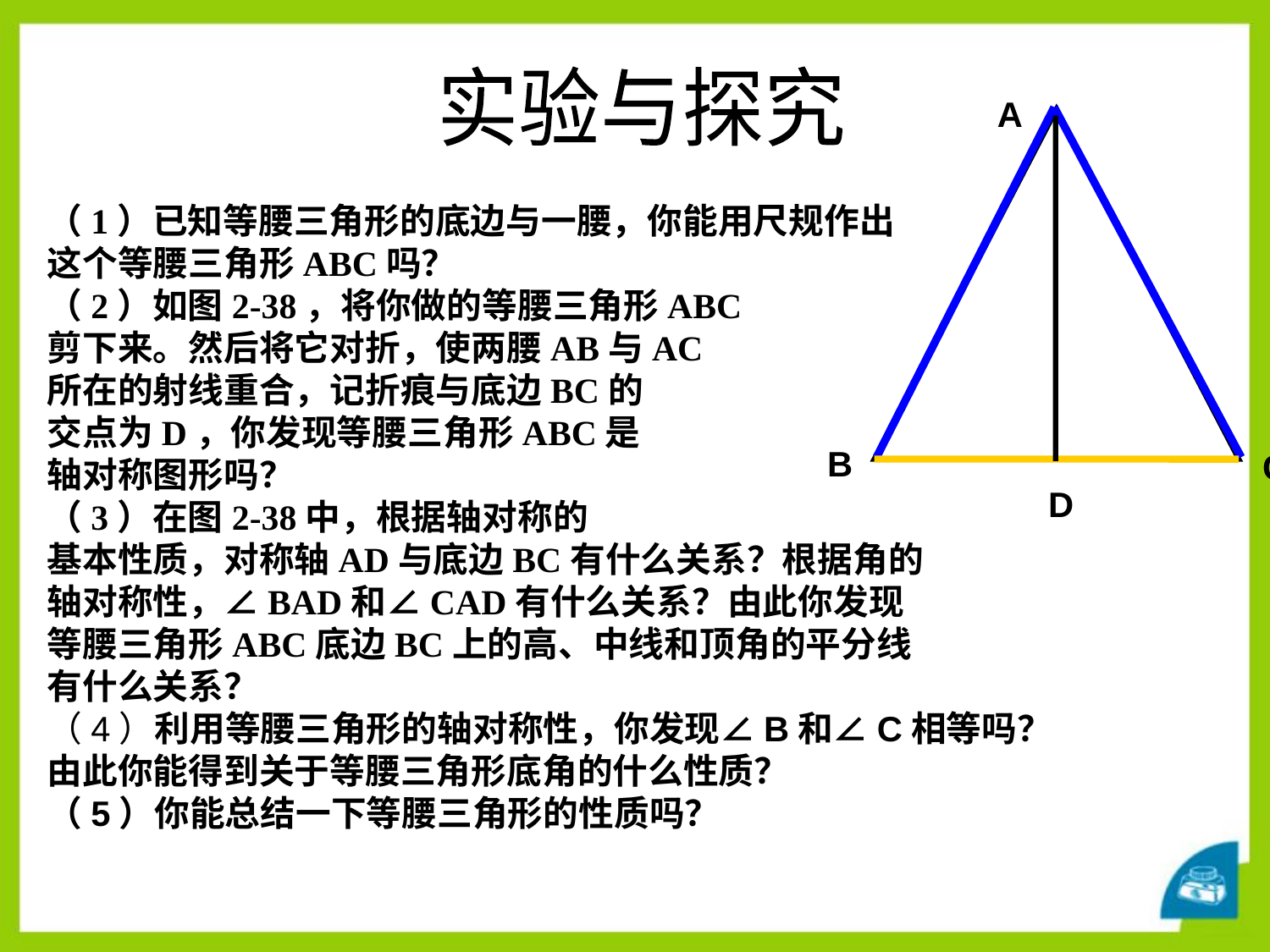

实验与探究
A

B
C
D
（1）已知等腰三角形的底边与一腰，你能用尺规作出
这个等腰三角形ABC吗？
（2）如图2-38，将你做的等腰三角形ABC
剪下来。然后将它对折，使两腰AB与AC
所在的射线重合，记折痕与底边BC的
交点为D，你发现等腰三角形ABC是
轴对称图形吗？
（3）在图2-38中，根据轴对称的
基本性质，对称轴AD与底边BC有什么关系？根据角的
轴对称性，∠BAD和∠CAD有什么关系？由此你发现
等腰三角形ABC底边BC上的高、中线和顶角的平分线
有什么关系？
（4）利用等腰三角形的轴对称性，你发现∠B和∠C相等吗？
由此你能得到关于等腰三角形底角的什么性质？
（5）你能总结一下等腰三角形的性质吗？